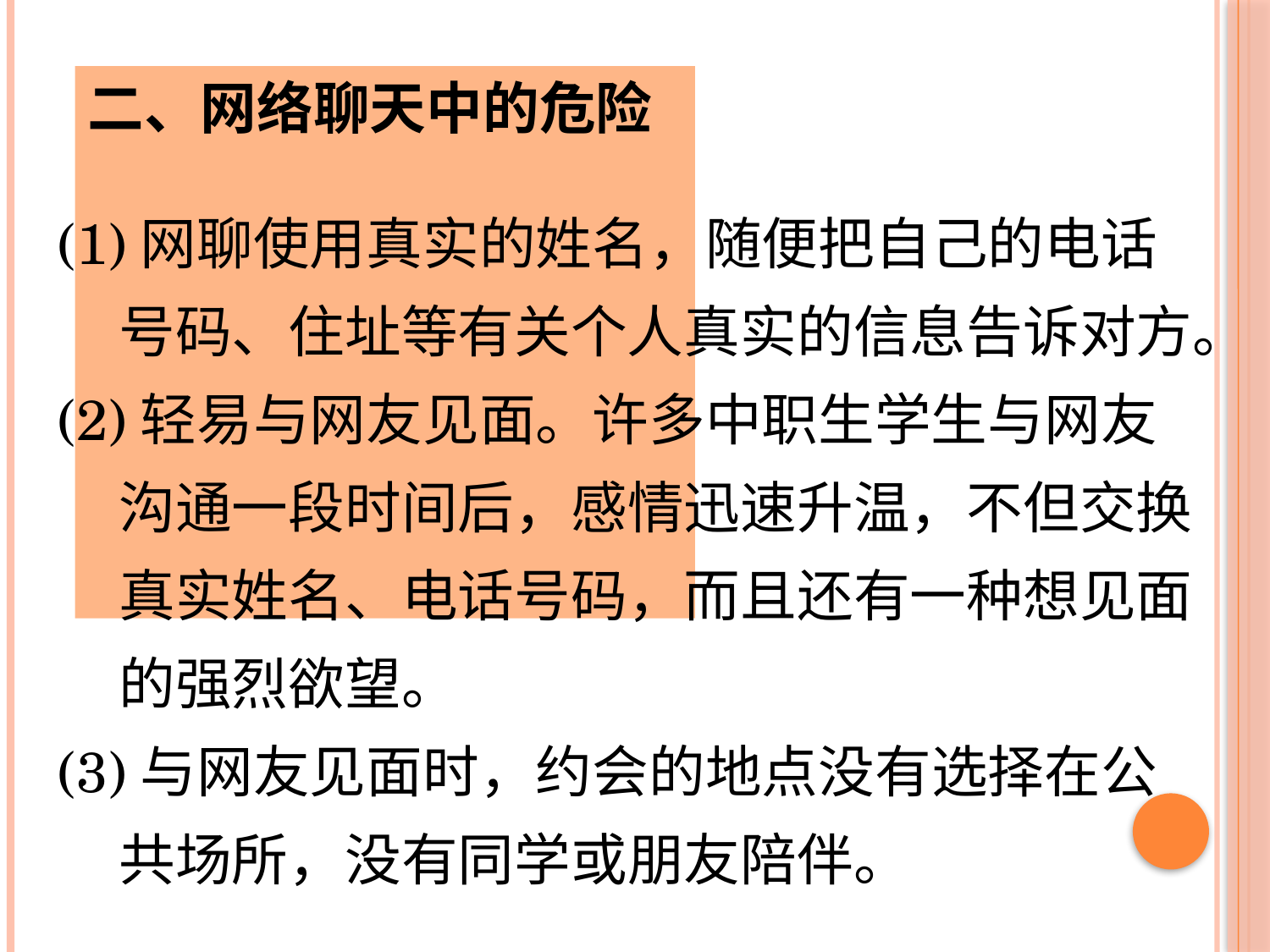

二、网络聊天中的危险
(1)网聊使用真实的姓名，随便把自己的电话号码、住址等有关个人真实的信息告诉对方。
(2)轻易与网友见面。许多中职生学生与网友沟通一段时间后，感情迅速升温，不但交换真实姓名、电话号码，而且还有一种想见面的强烈欲望。
(3)与网友见面时，约会的地点没有选择在公共场所，没有同学或朋友陪伴。